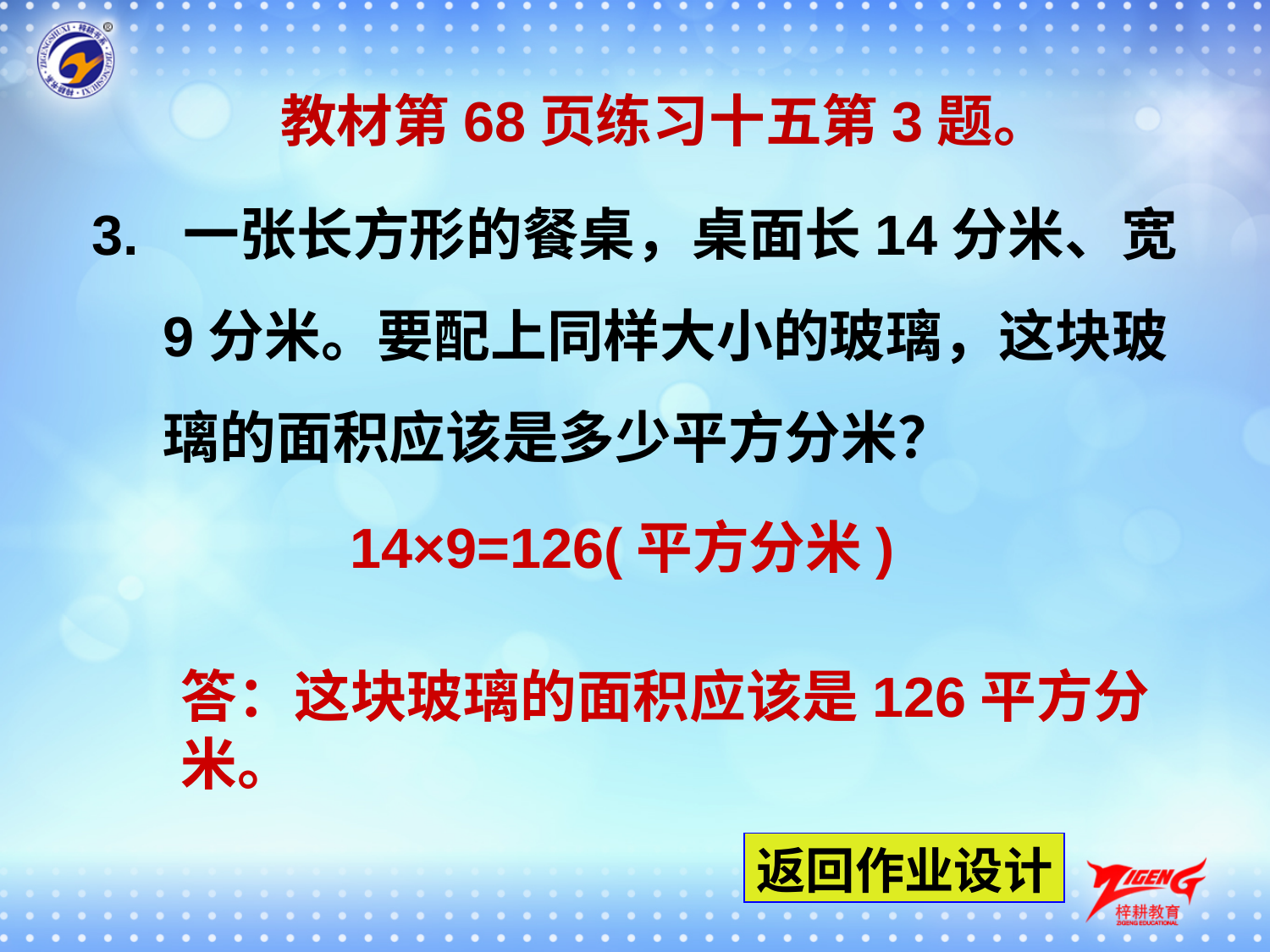

教材第68页练习十五第3题。
3.  一张长方形的餐桌，桌面长14分米、宽9分米。要配上同样大小的玻璃，这块玻璃的面积应该是多少平方分米？
14×9=126(平方分米)
答：这块玻璃的面积应该是126平方分米。

返回作业设计